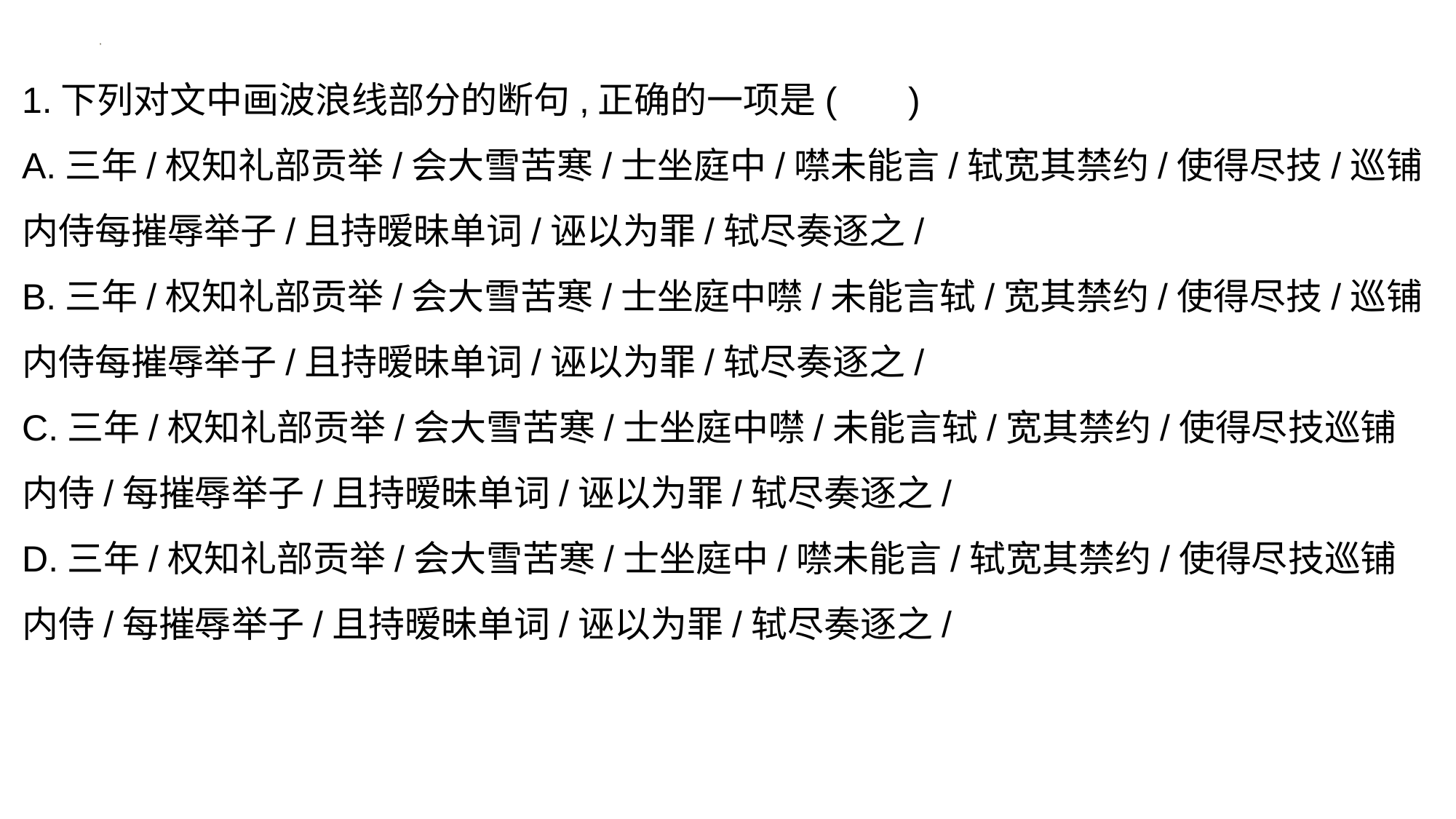

# 1.下列对文中画波浪线部分的断句,正确的一项是(       ) A.三年/权知礼部贡举/会大雪苦寒/士坐庭中/噤未能言/轼宽其禁约/使得尽技/巡铺内侍每摧辱举子/且持暧昧单词/诬以为罪/轼尽奏逐之/ B.三年/权知礼部贡举/会大雪苦寒/士坐庭中噤/未能言轼/宽其禁约/使得尽技/巡铺内侍每摧辱举子/且持暧昧单词/诬以为罪/轼尽奏逐之/ C.三年/权知礼部贡举/会大雪苦寒/士坐庭中噤/未能言轼/宽其禁约/使得尽技巡铺内侍/每摧辱举子/且持暧昧单词/诬以为罪/轼尽奏逐之/ D.三年/权知礼部贡举/会大雪苦寒/士坐庭中/噤未能言/轼宽其禁约/使得尽技巡铺内侍/每摧辱举子/且持暧昧单词/诬以为罪/轼尽奏逐之/